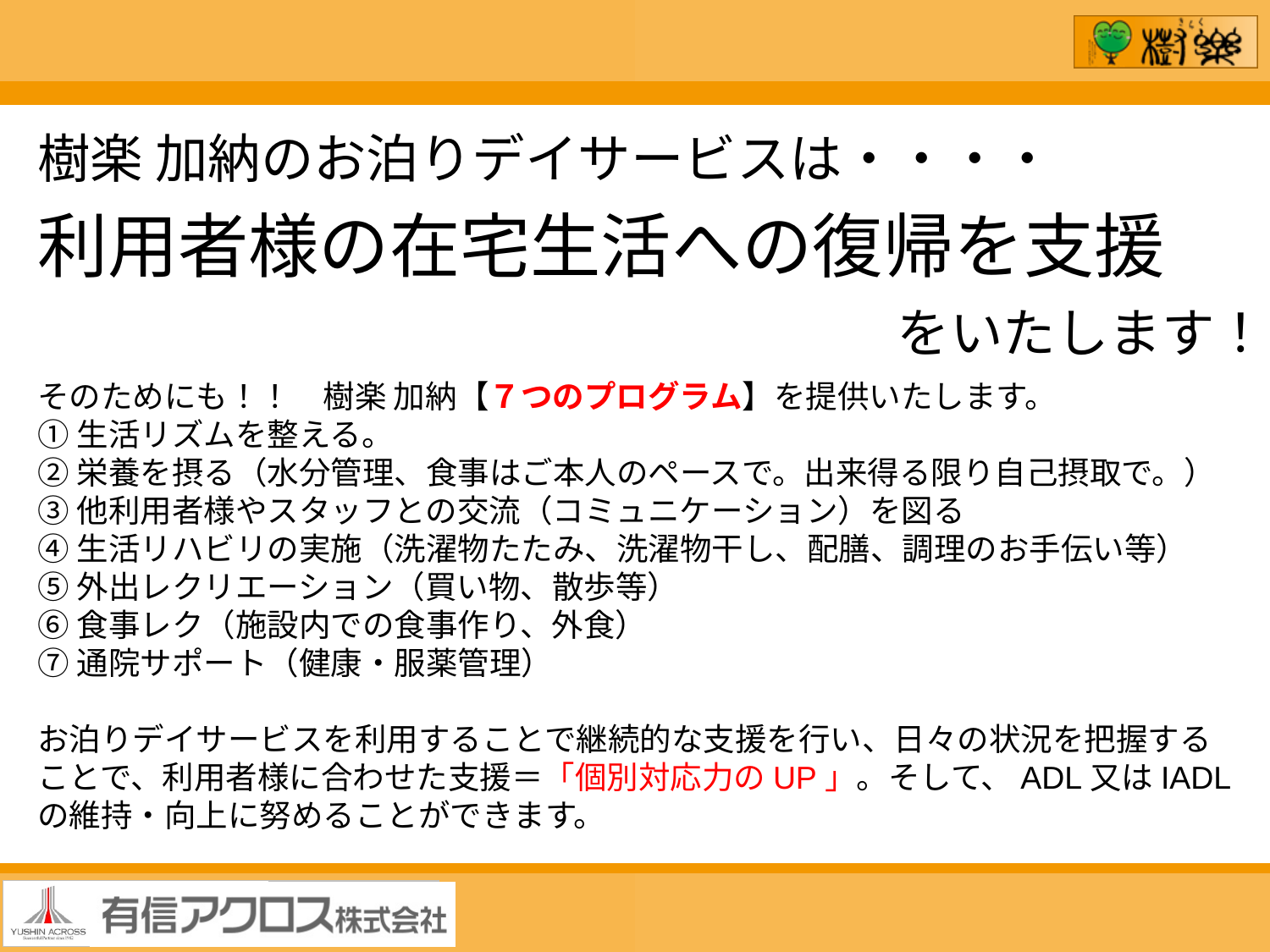

樹楽 加納のお泊りデイサービスは・・・・
利用者様の在宅生活への復帰を支援
をいたします！
そのためにも！！　樹楽 加納【７つのプログラム】を提供いたします。
①生活リズムを整える。
②栄養を摂る（水分管理、食事はご本人のペースで。出来得る限り自己摂取で。）
③他利用者様やスタッフとの交流（コミュニケーション）を図る
④生活リハビリの実施（洗濯物たたみ、洗濯物干し、配膳、調理のお手伝い等）
⑤外出レクリエーション（買い物、散歩等）
⑥食事レク（施設内での食事作り、外食）
⑦通院サポート（健康・服薬管理）

お泊りデイサービスを利用することで継続的な支援を行い、日々の状況を把握することで、利用者様に合わせた支援＝「個別対応力のUP」。そして、ADL又はIADLの維持・向上に努めることができます。